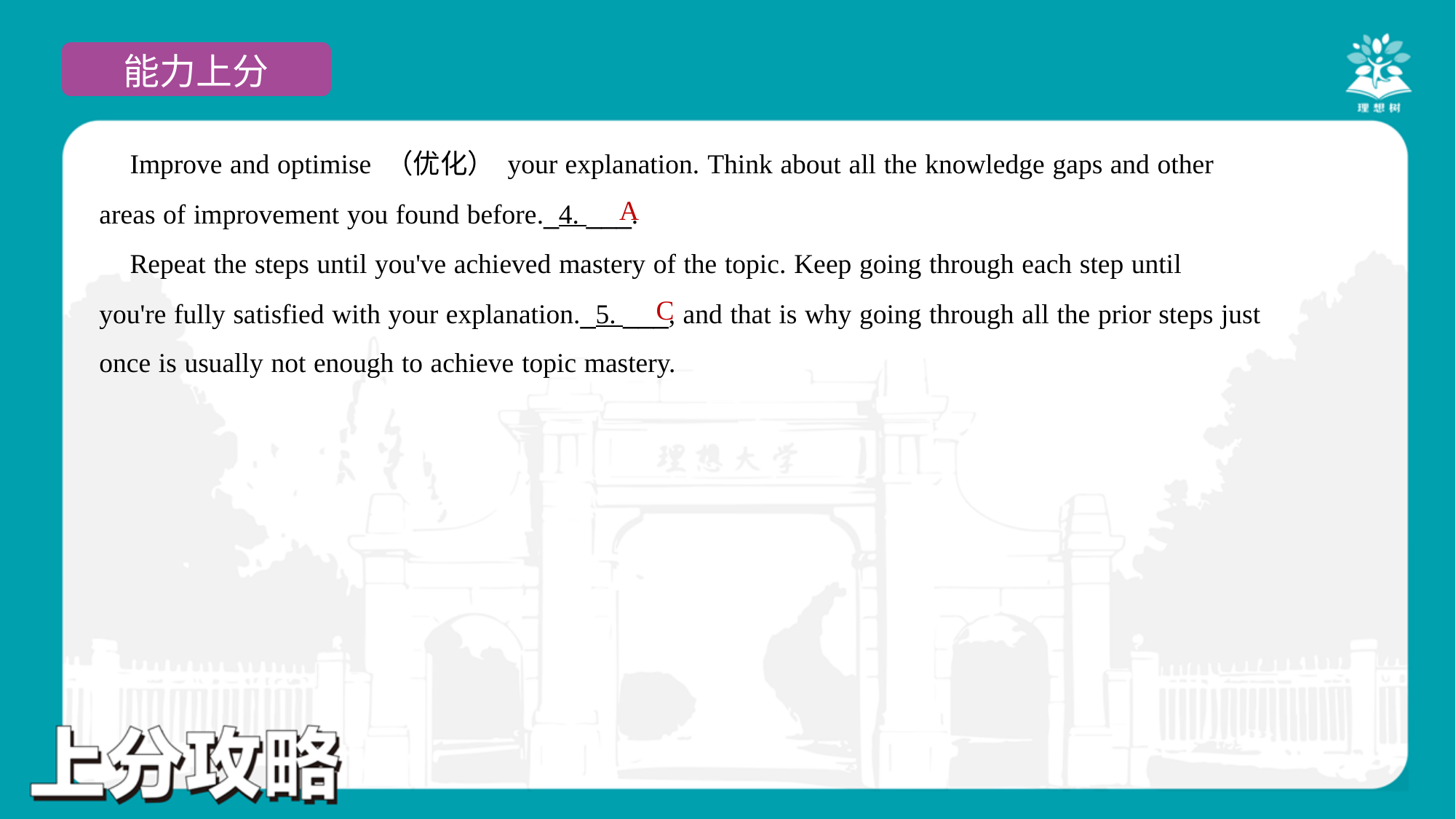

Improve and optimise （优化） your explanation. Think about all the knowledge gaps and other
areas of improvement you found before._4. ___.
    Repeat the steps until you've achieved mastery of the topic. Keep going through each step until
you're fully satisfied with your explanation._5. ___, and that is why going through all the prior steps just
once is usually not enough to achieve topic mastery.#7
A
C